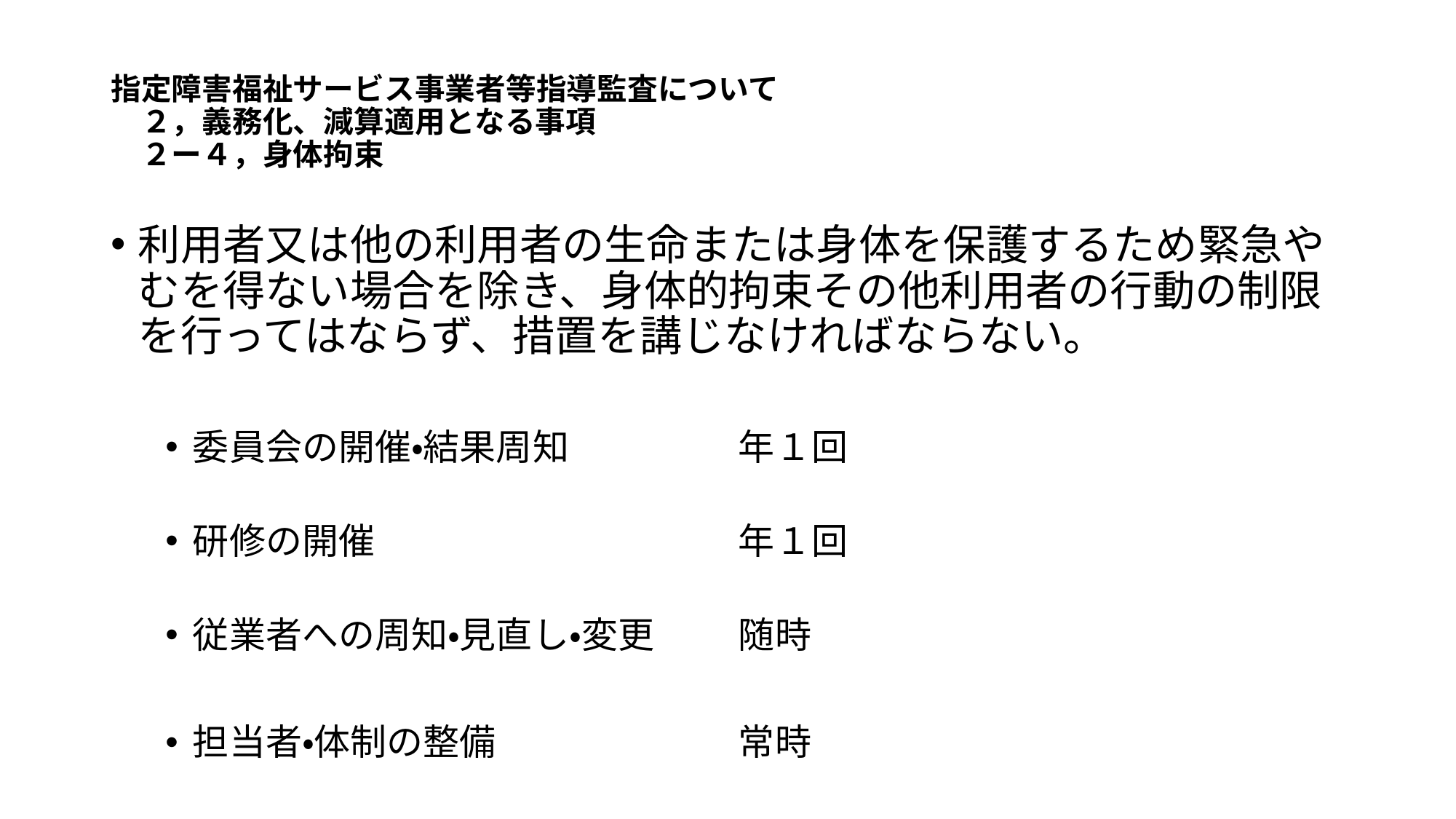

# 指定障害福祉サービス事業者等指導監査について 　２，義務化、減算適用となる事項 　２ー４，身体拘束
利用者又は他の利用者の生命または身体を保護するため緊急やむを得ない場合を除き、身体的拘束その他利用者の行動の制限を行ってはならず、措置を講じなければならない。

委員会の開催・結果周知		年１回

研修の開催				年１回

従業者への周知・見直し・変更	随時

担当者・体制の整備			常時